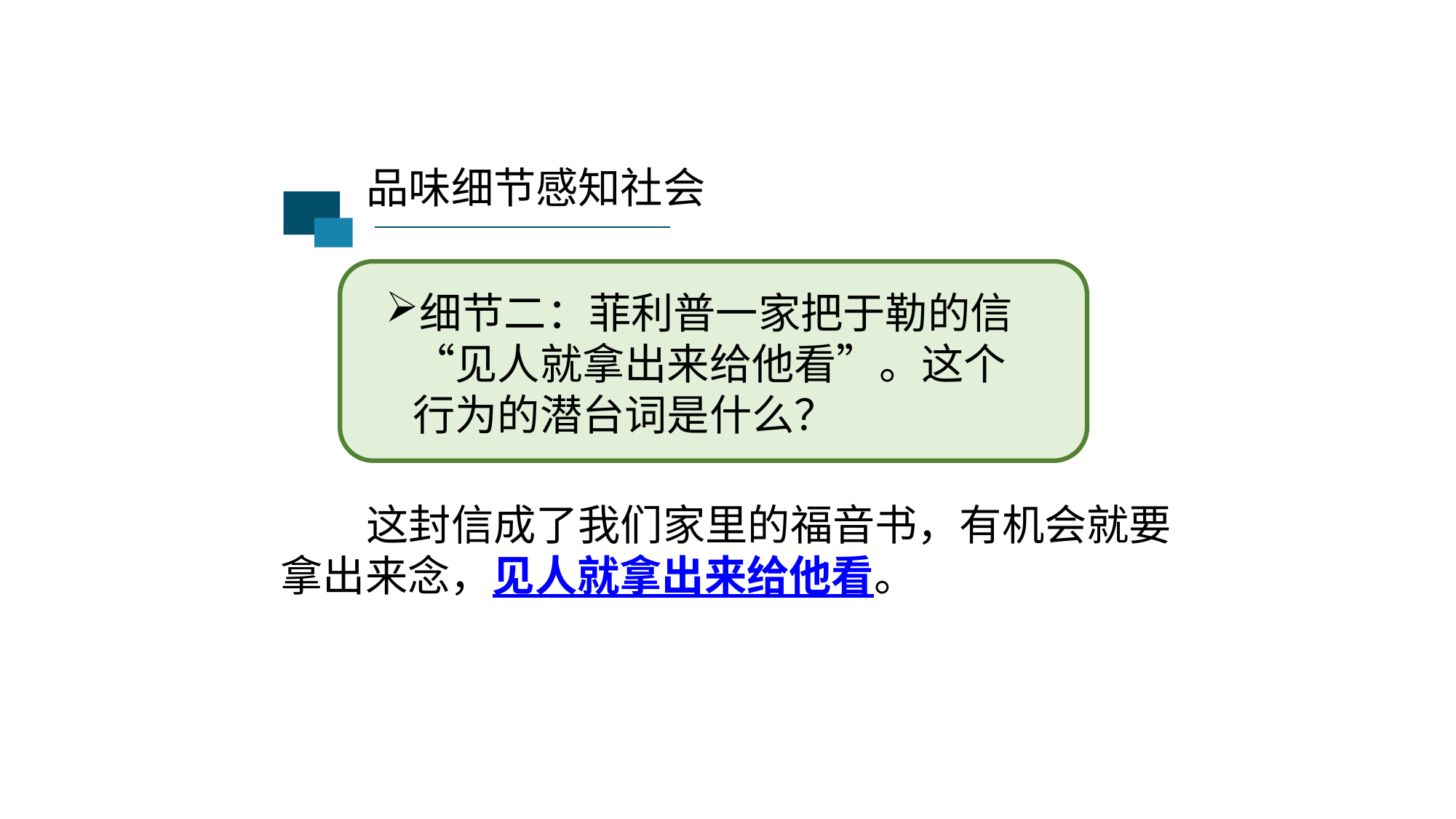

品味细节感知社会

细节二：菲利普一家把于勒的信“见人就拿出来给他看”。这个行为的潜台词是什么？
        这封信成了我们家里的福音书，有机会就要拿出来念，见人就拿出来给他看。